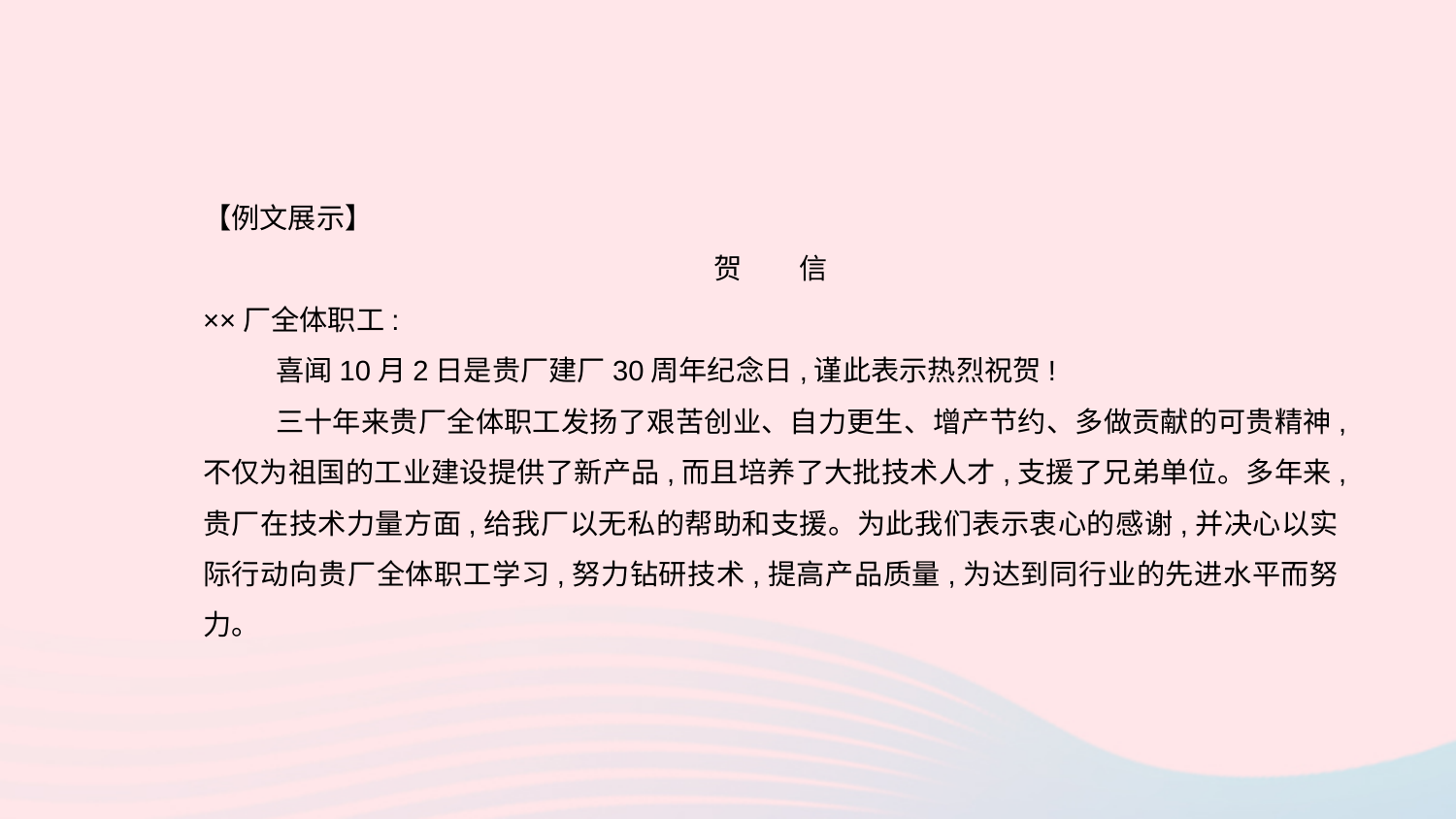

【例文展示】
贺　　信
××厂全体职工:
喜闻10月2日是贵厂建厂30周年纪念日,谨此表示热烈祝贺!
三十年来贵厂全体职工发扬了艰苦创业、自力更生、增产节约、多做贡献的可贵精神,不仅为祖国的工业建设提供了新产品,而且培养了大批技术人才,支援了兄弟单位。多年来,贵厂在技术力量方面,给我厂以无私的帮助和支援。为此我们表示衷心的感谢,并决心以实际行动向贵厂全体职工学习,努力钻研技术,提高产品质量,为达到同行业的先进水平而努力。